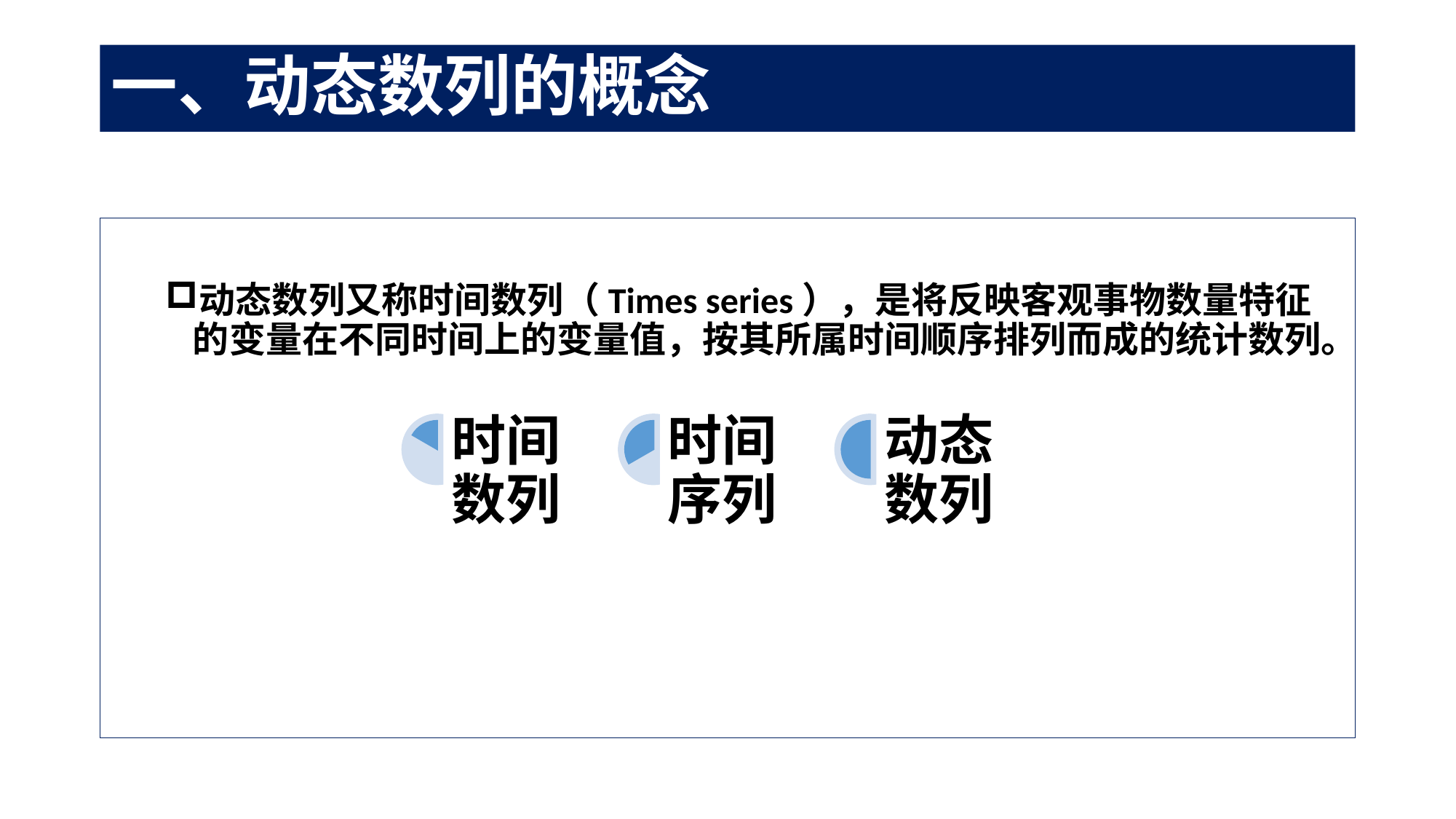

# 一、动态数列的概念

动态数列又称时间数列（Times series），是将反映客观事物数量特征的变量在不同时间上的变量值，按其所属时间顺序排列而成的统计数列。

时间数列

时间序列

动态数列